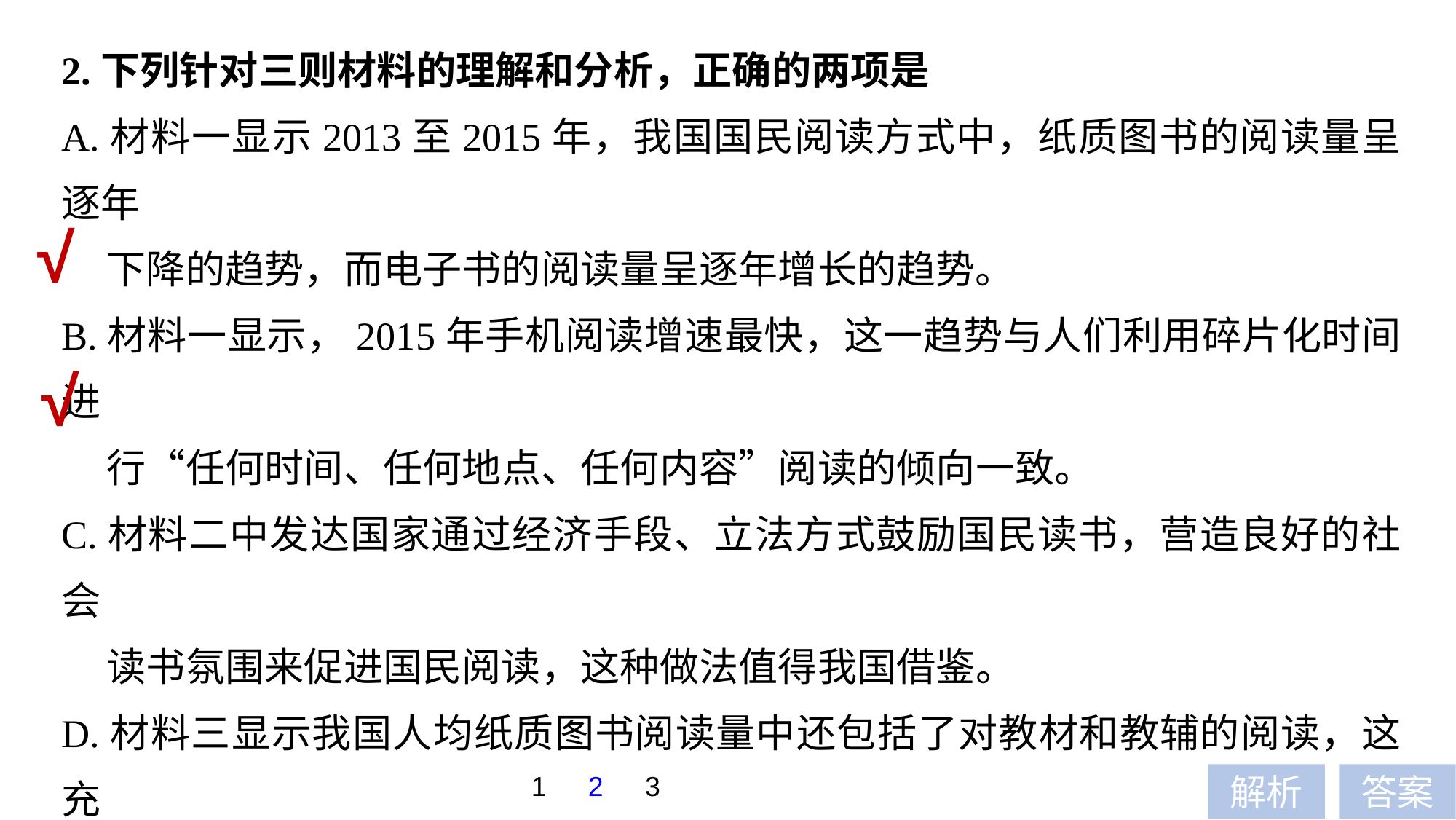

2.下列针对三则材料的理解和分析，正确的两项是
A.材料一显示2013至2015年，我国国民阅读方式中，纸质图书的阅读量呈逐年
    下降的趋势，而电子书的阅读量呈逐年增长的趋势。
B.材料一显示，2015年手机阅读增速最快，这一趋势与人们利用碎片化时间进
    行“任何时间、任何地点、任何内容”阅读的倾向一致。
C.材料二中发达国家通过经济手段、立法方式鼓励国民读书，营造良好的社会
    读书氛围来促进国民阅读，这种做法值得我国借鉴。
D.材料三显示我国人均纸质图书阅读量中还包括了对教材和教辅的阅读，这充
    分说明了我国广大中小学生对课外阅读的抵触。
E.三则材料从不同角度对我国国民的阅读情况进行了分析，都认为我国国民的
    阅读情况虽和发达国家相比有差距，但会越来越好。
√
√
1
2
3
解析
答案